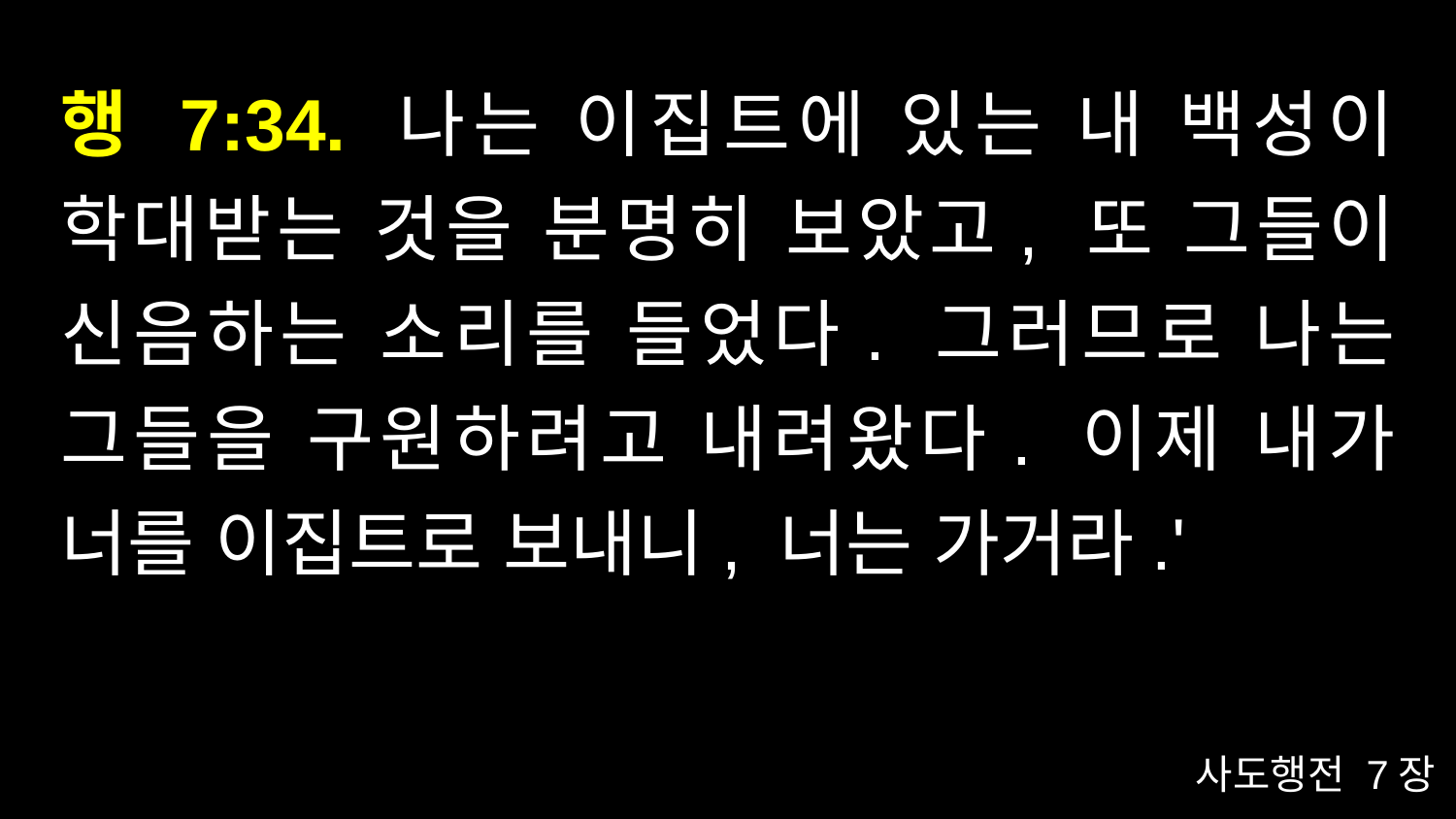

# 행 7:34. 나는 이집트에 있는 내 백성이 학대받는 것을 분명히 보았고, 또 그들이 신음하는 소리를 들었다. 그러므로 나는 그들을 구원하려고 내려왔다. 이제 내가 너를 이집트로 보내니, 너는 가거라.'
사도행전 7장